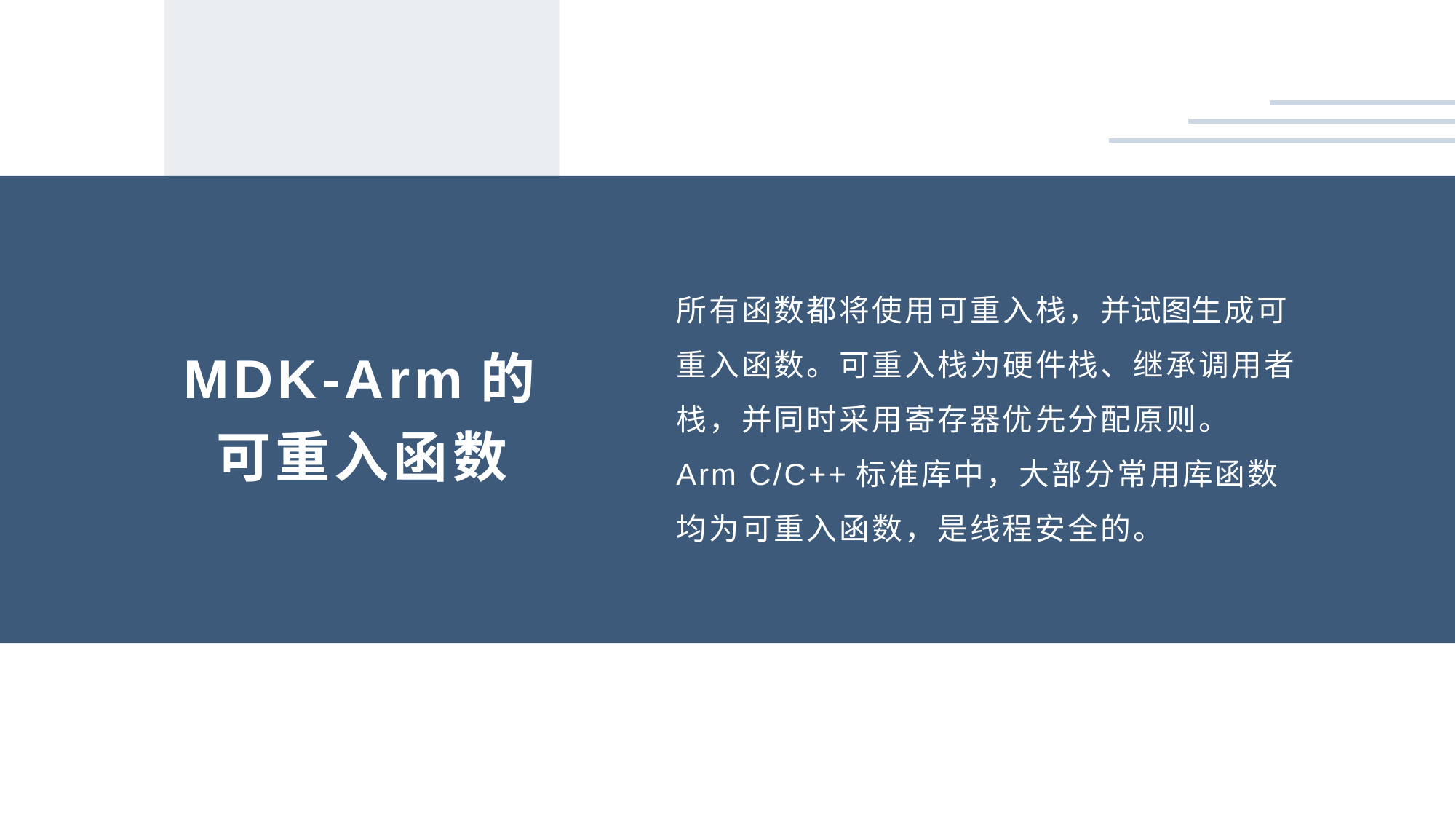

所有函数都将使用可重入栈，并试图生成可重入函数。可重入栈为硬件栈、继承调用者栈，并同时采用寄存器优先分配原则。
Arm C/C++标准库中，大部分常用库函数均为可重入函数，是线程安全的。
MDK-Arm的可重入函数